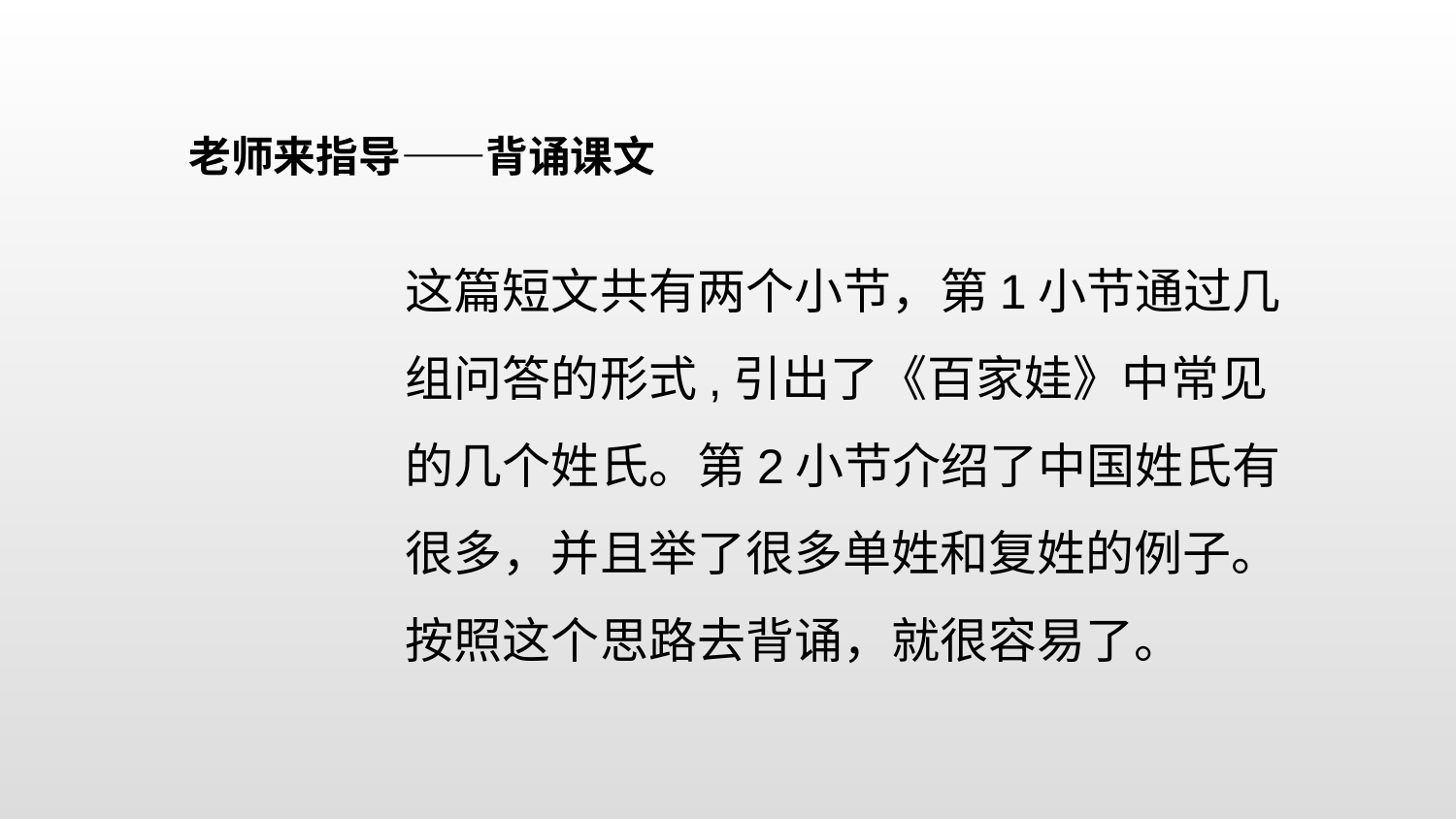

老师来指导——背诵课文
这篇短文共有两个小节，第1小节通过几组问答的形式,引出了《百家娃》中常见的几个姓氏。第2小节介绍了中国姓氏有很多，并且举了很多单姓和复姓的例子。按照这个思路去背诵，就很容易了。